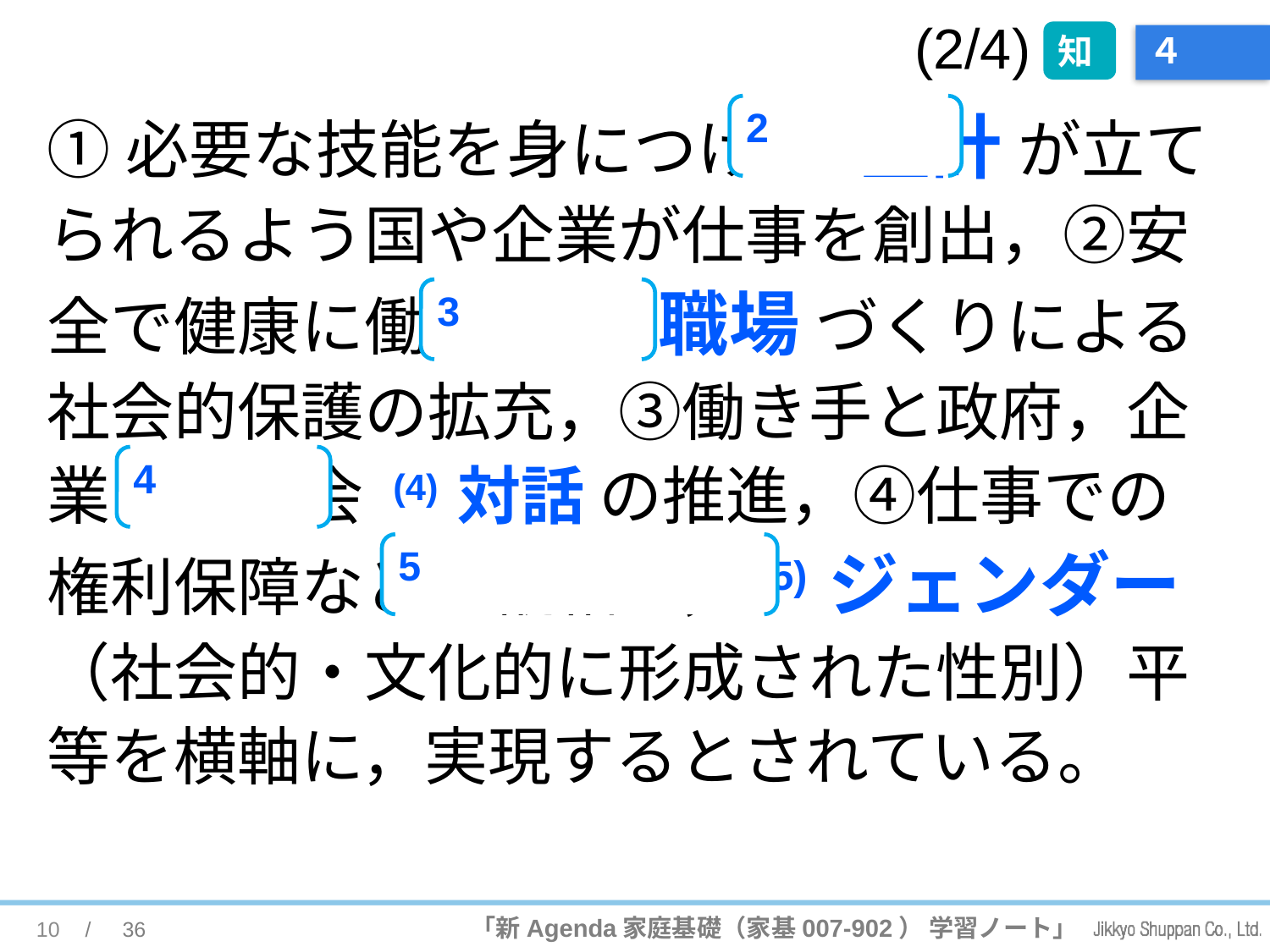

知
(2/4)
# ４
①必要な技能を身につけ (2) 生計 が立てられるよう国や企業が仕事を創出，②安全で健康に働ける (3) 職場 づくりによる社会的保護の拡充，③働き手と政府，企業との社会 (4) 対話 の推進，④仕事での権利保障などを縦軸に，(5) ジェンダー （社会的・文化的に形成された性別）平等を横軸に，実現するとされている。
2
3
4
5
10